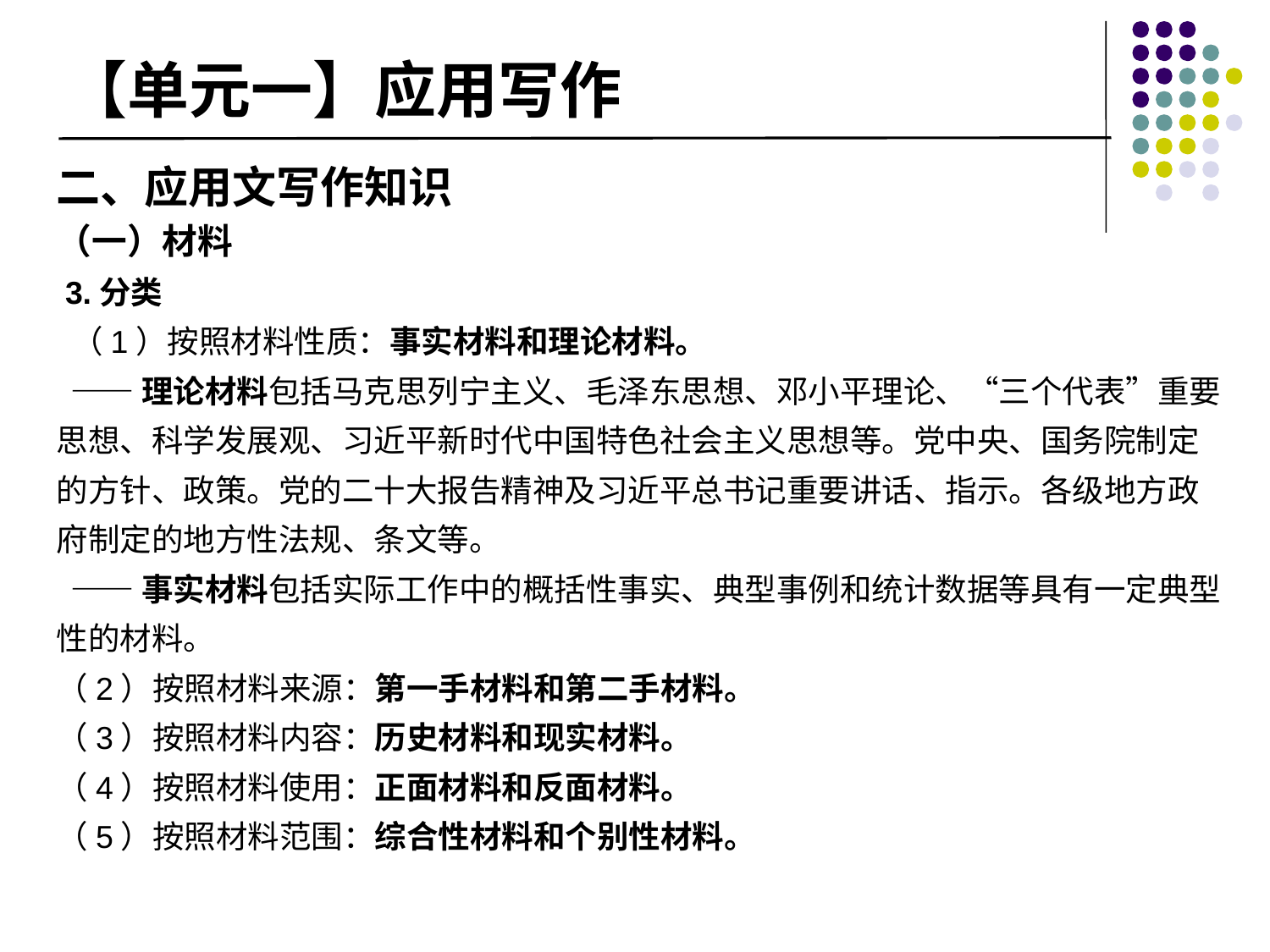

# 【单元一】应用写作
二、应用文写作知识
（一）材料
 3.分类
 （1）按照材料性质：事实材料和理论材料。
  ——理论材料包括马克思列宁主义、毛泽东思想、邓小平理论、“三个代表”重要思想、科学发展观、习近平新时代中国特色社会主义思想等。党中央、国务院制定的方针、政策。党的二十大报告精神及习近平总书记重要讲话、指示。各级地方政府制定的地方性法规、条文等。
  ——事实材料包括实际工作中的概括性事实、典型事例和统计数据等具有一定典型性的材料。
（2）按照材料来源：第一手材料和第二手材料。
（3）按照材料内容：历史材料和现实材料。
（4）按照材料使用：正面材料和反面材料。
（5）按照材料范围：综合性材料和个别性材料。